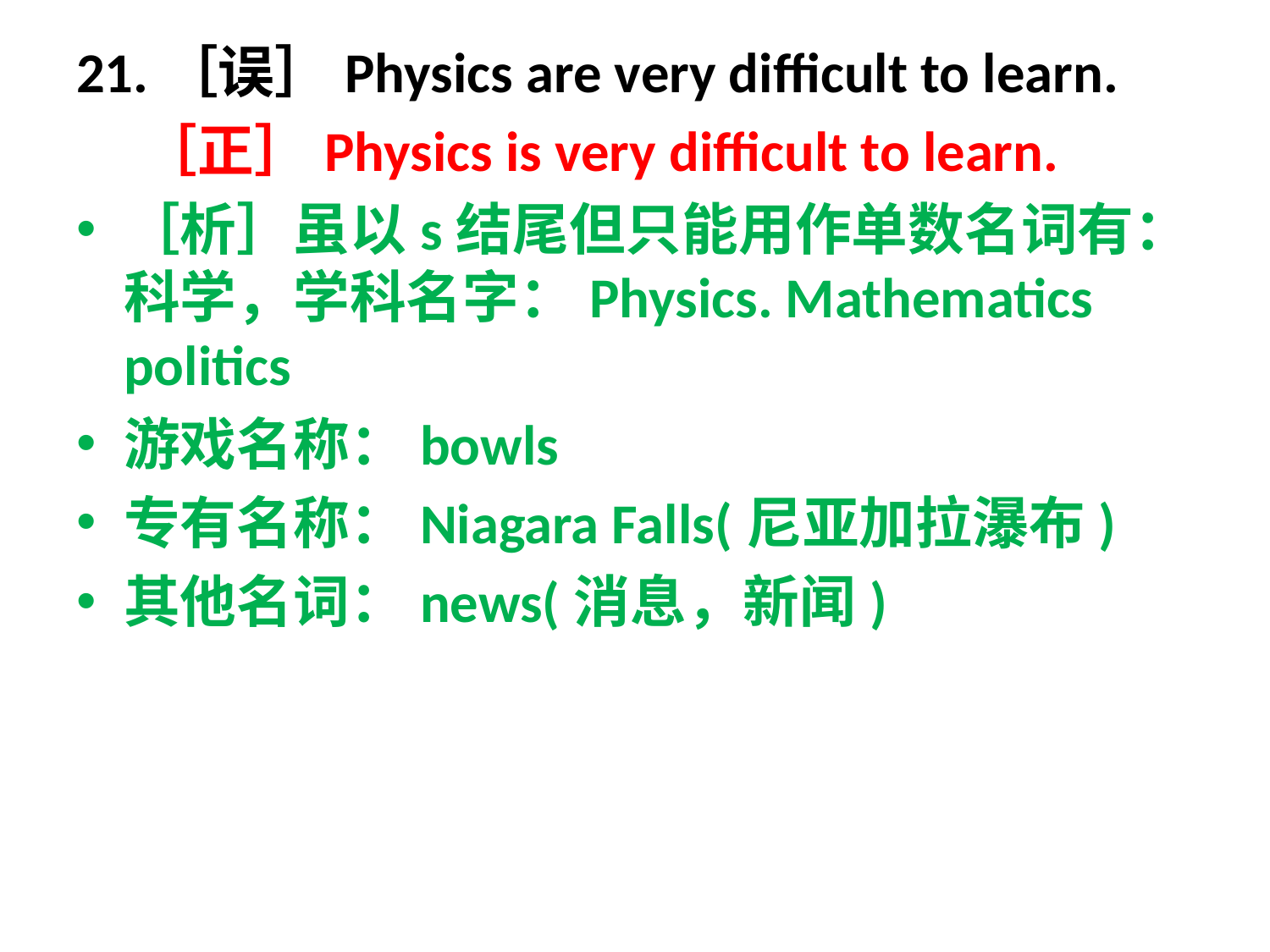

21.［误］Physics are very difficult to learn.
    ［正］Physics is very difficult to learn.
［析］虽以s结尾但只能用作单数名词有：科学，学科名字：Physics. Mathematics politics
游戏名称：bowls
专有名称：Niagara Falls(尼亚加拉瀑布)
其他名词：news(消息，新闻)